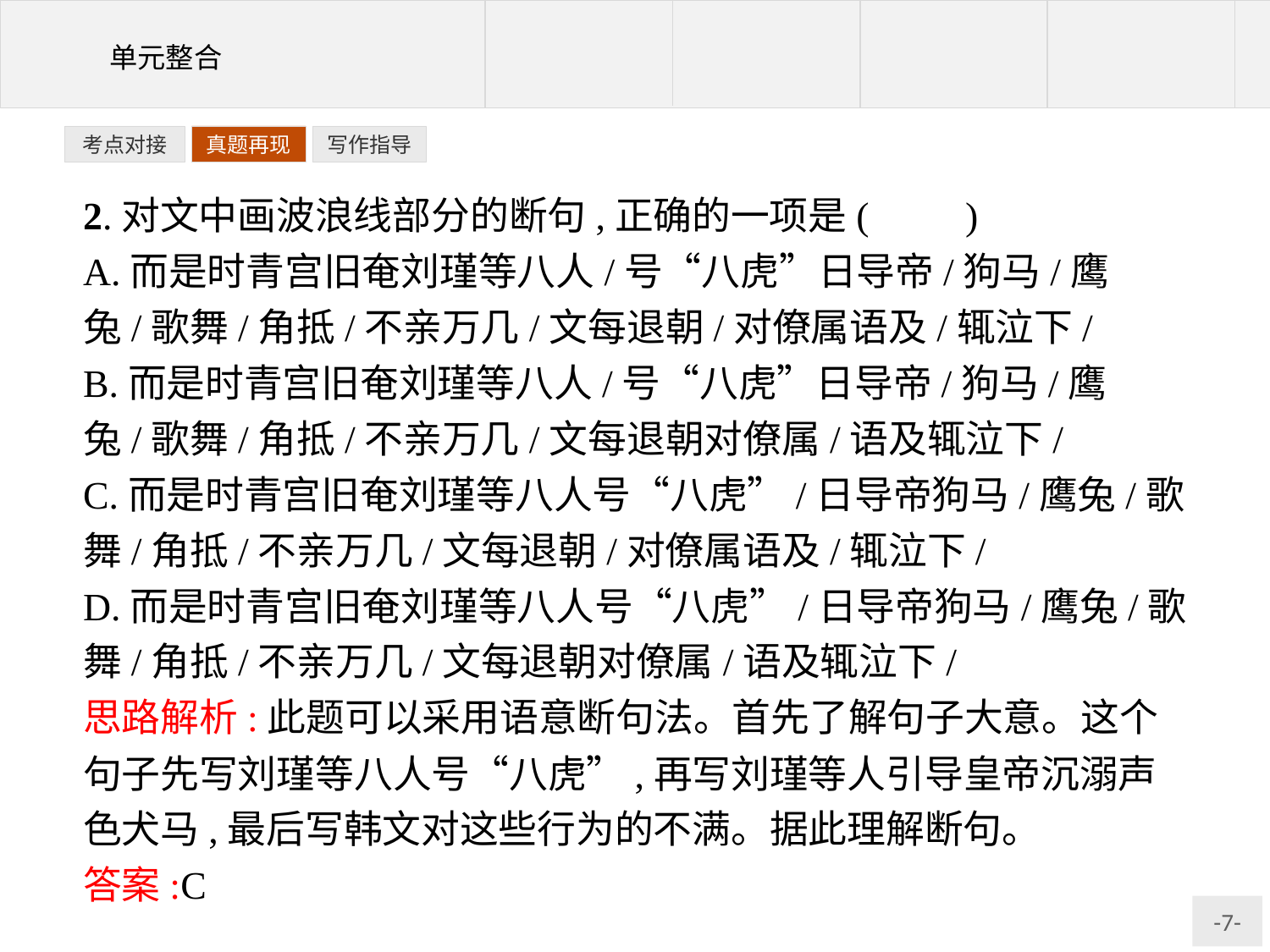

写作指导
考点对接
真题再现
2.对文中画波浪线部分的断句,正确的一项是(　　)
A.而是时青宫旧奄刘瑾等八人/号“八虎”日导帝/狗马/鹰兔/歌舞/角抵/不亲万几/文每退朝/对僚属语及/辄泣下/
B.而是时青宫旧奄刘瑾等八人/号“八虎”日导帝/狗马/鹰兔/歌舞/角抵/不亲万几/文每退朝对僚属/语及辄泣下/
C.而是时青宫旧奄刘瑾等八人号“八虎”/日导帝狗马/鹰兔/歌舞/角抵/不亲万几/文每退朝/对僚属语及/辄泣下/
D.而是时青宫旧奄刘瑾等八人号“八虎”/日导帝狗马/鹰兔/歌舞/角抵/不亲万几/文每退朝对僚属/语及辄泣下/
思路解析:此题可以采用语意断句法。首先了解句子大意。这个句子先写刘瑾等八人号“八虎”,再写刘瑾等人引导皇帝沉溺声色犬马,最后写韩文对这些行为的不满。据此理解断句。
答案:C